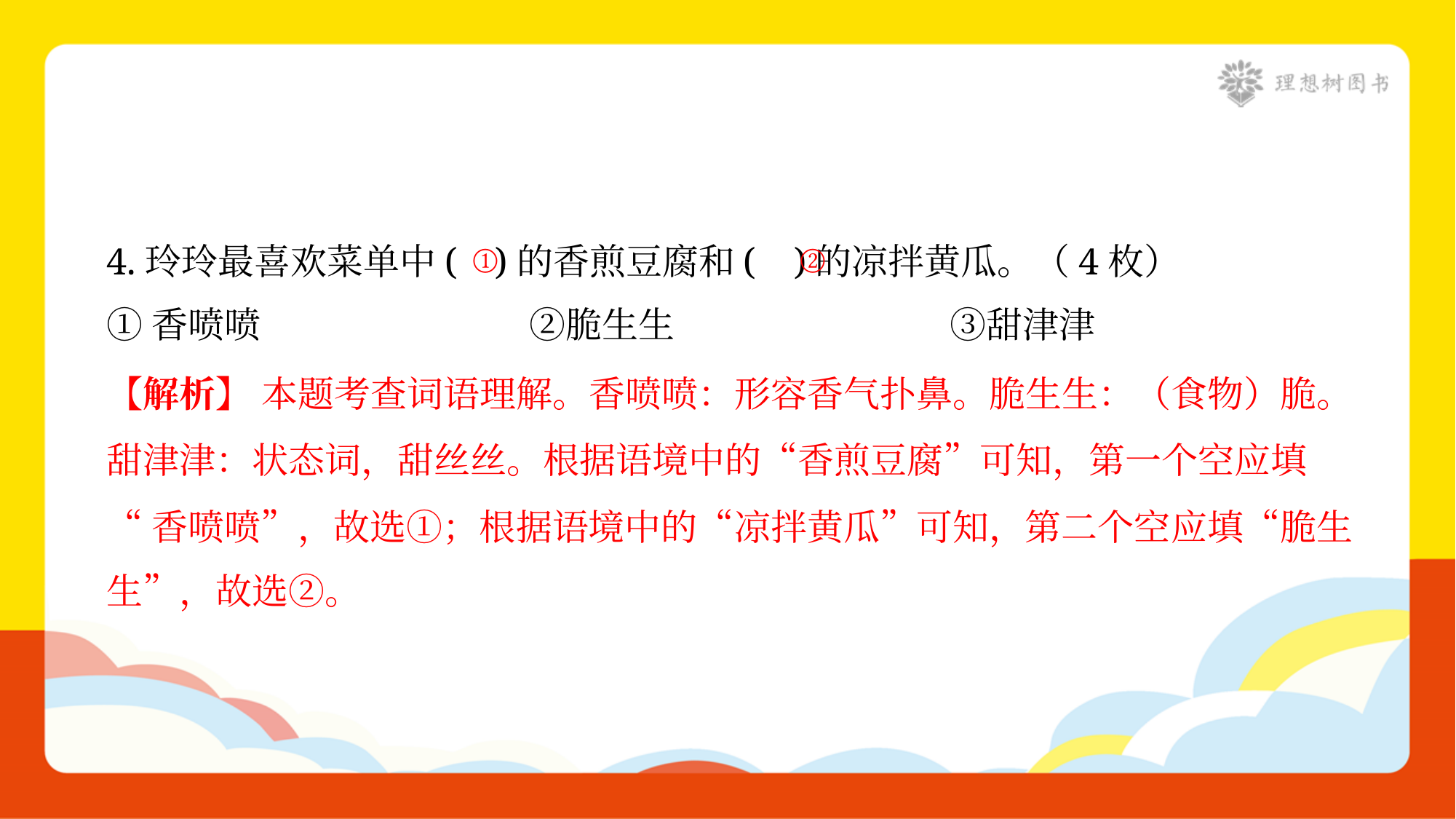

4.玲玲最喜欢菜单中(    )的香煎豆腐和(    )的凉拌黄瓜。（4枚）
①香喷喷	②脆生生	③甜津津
①
②
【解析】 本题考查词语理解。香喷喷：形容香气扑鼻。脆生生：（食物）脆。
甜津津：状态词，甜丝丝。根据语境中的“香煎豆腐”可知，第一个空应填
“香喷喷”，故选①；根据语境中的“凉拌黄瓜”可知，第二个空应填“脆生
生”，故选②。